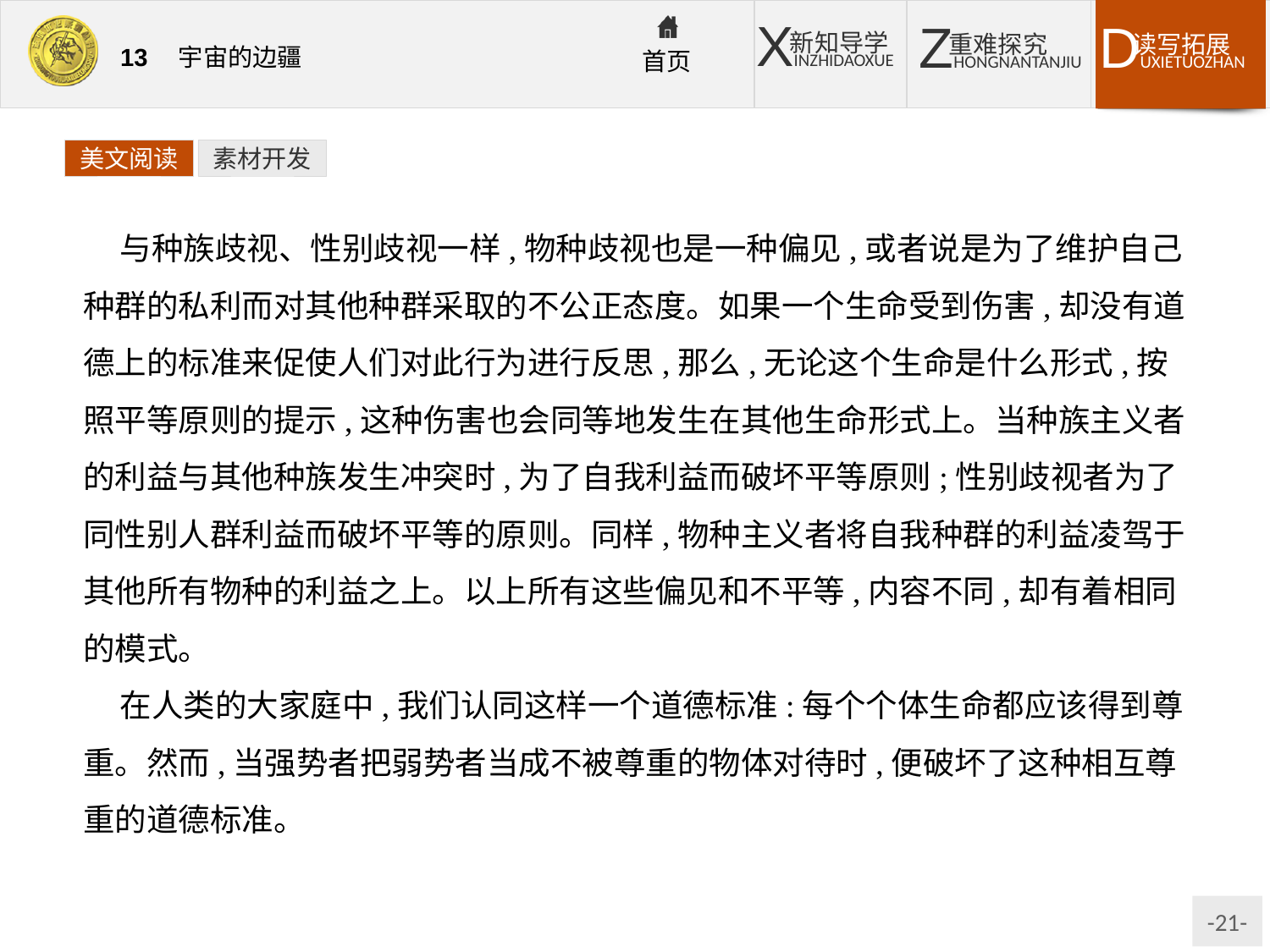

美文阅读
素材开发
与种族歧视、性别歧视一样,物种歧视也是一种偏见,或者说是为了维护自己种群的私利而对其他种群采取的不公正态度。如果一个生命受到伤害,却没有道德上的标准来促使人们对此行为进行反思,那么,无论这个生命是什么形式,按照平等原则的提示,这种伤害也会同等地发生在其他生命形式上。当种族主义者的利益与其他种族发生冲突时,为了自我利益而破坏平等原则;性别歧视者为了同性别人群利益而破坏平等的原则。同样,物种主义者将自我种群的利益凌驾于其他所有物种的利益之上。以上所有这些偏见和不平等,内容不同,却有着相同的模式。
在人类的大家庭中,我们认同这样一个道德标准:每个个体生命都应该得到尊重。然而,当强势者把弱势者当成不被尊重的物体对待时,便破坏了这种相互尊重的道德标准。